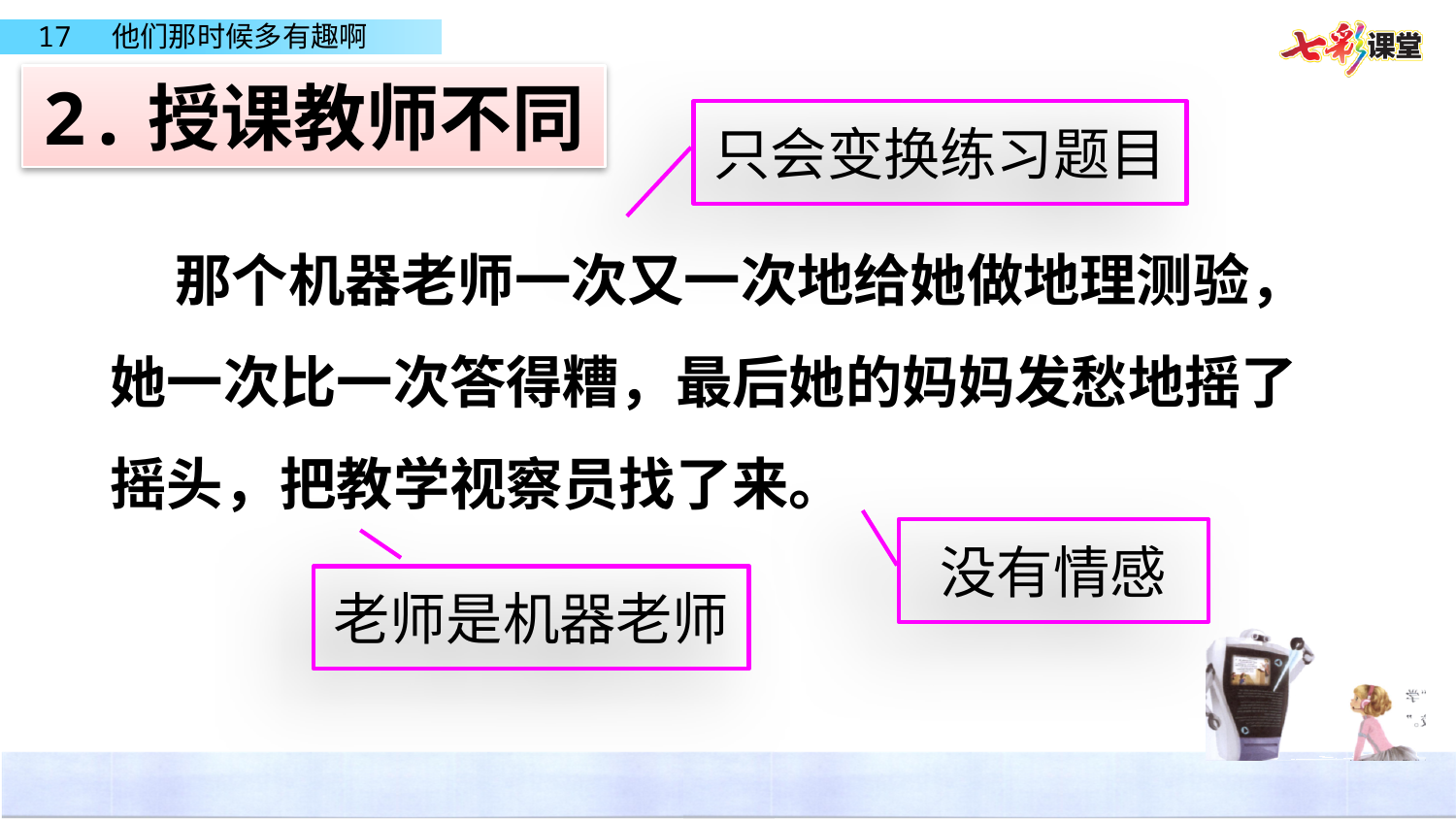

2.授课教师不同
只会变换练习题目
    那个机器老师一次又一次地给她做地理测验，她一次比一次答得糟，最后她的妈妈发愁地摇了摇头，把教学视察员找了来。
没有情感
老师是机器老师